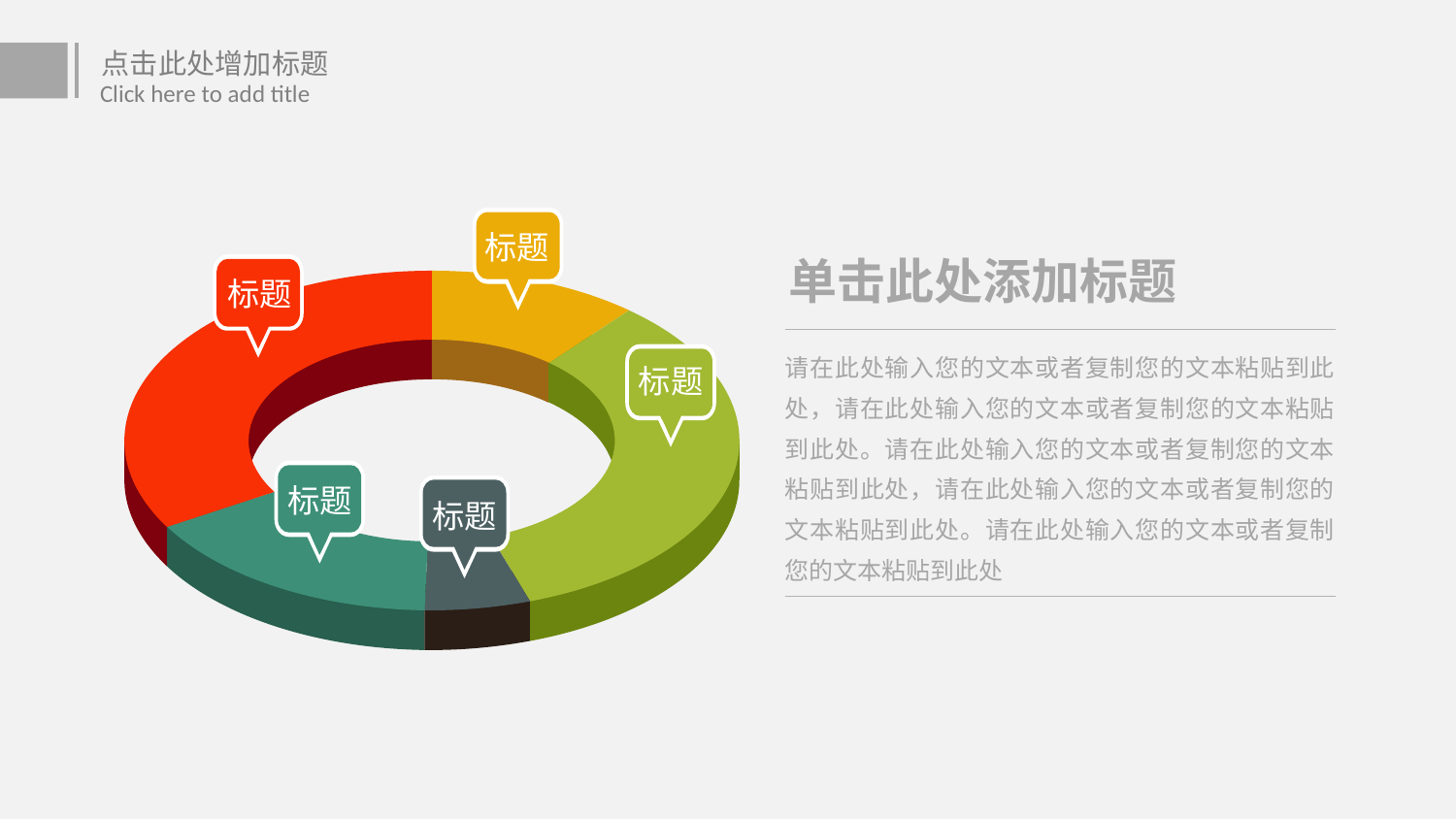

点击此处增加标题

Click here to add title

标题

标题
单击此处添加标题

请在此处输入您的文本或者复制您的文本粘贴到此处，请在此处输入您的文本或者复制您的文本粘贴到此处。请在此处输入您的文本或者复制您的文本粘贴到此处，请在此处输入您的文本或者复制您的文本粘贴到此处。请在此处输入您的文本或者复制您的文本粘贴到此处

标题

标题

标题